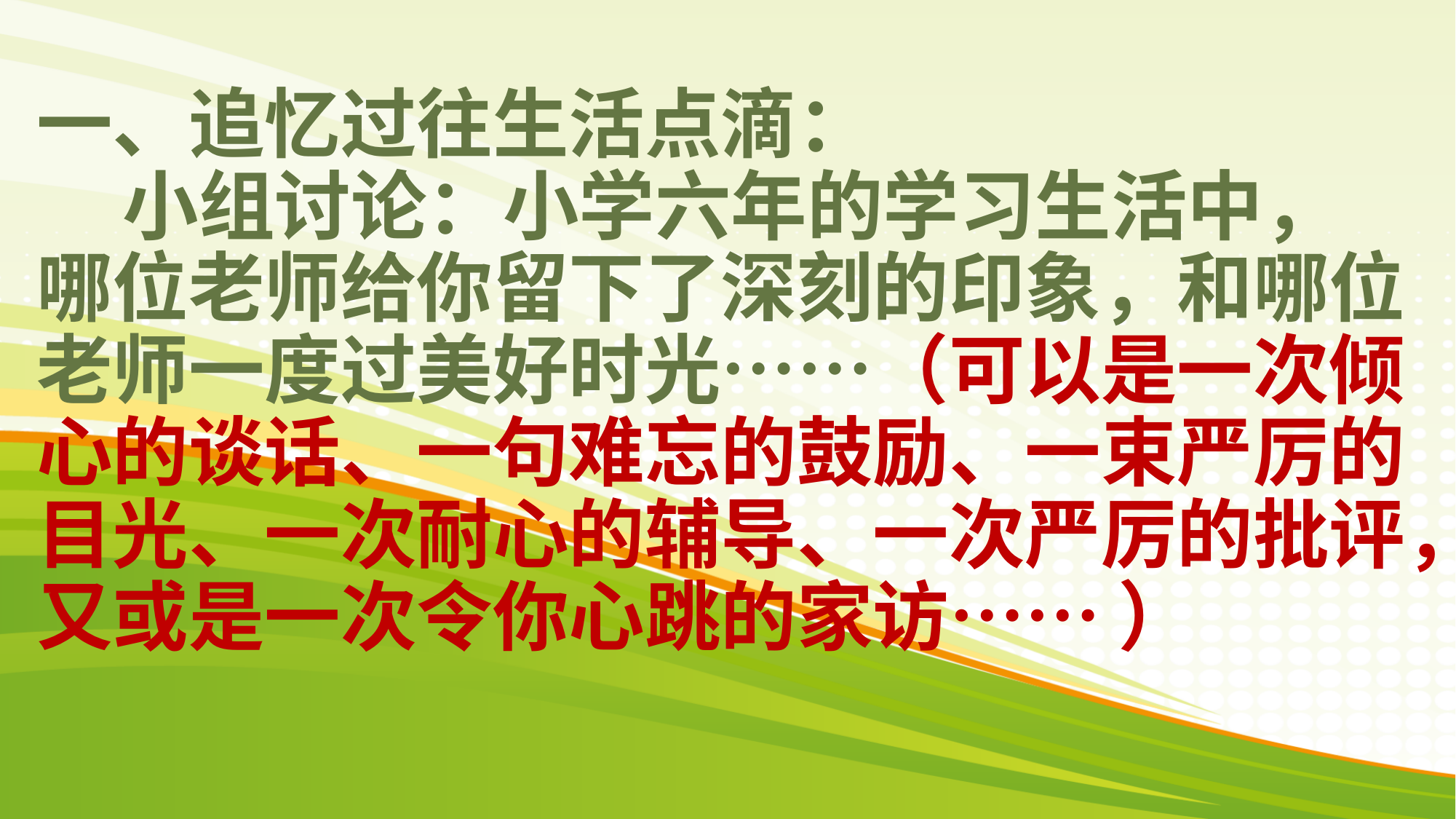

# 一、追忆过往生活点滴： 小组讨论：小学六年的学习生活中，哪位老师给你留下了深刻的印象，和哪位老师一度过美好时光……（可以是一次倾心的谈话、一句难忘的鼓励、一束严厉的目光、一次耐心的辅导、一次严厉的批评，又或是一次令你心跳的家访…… ）